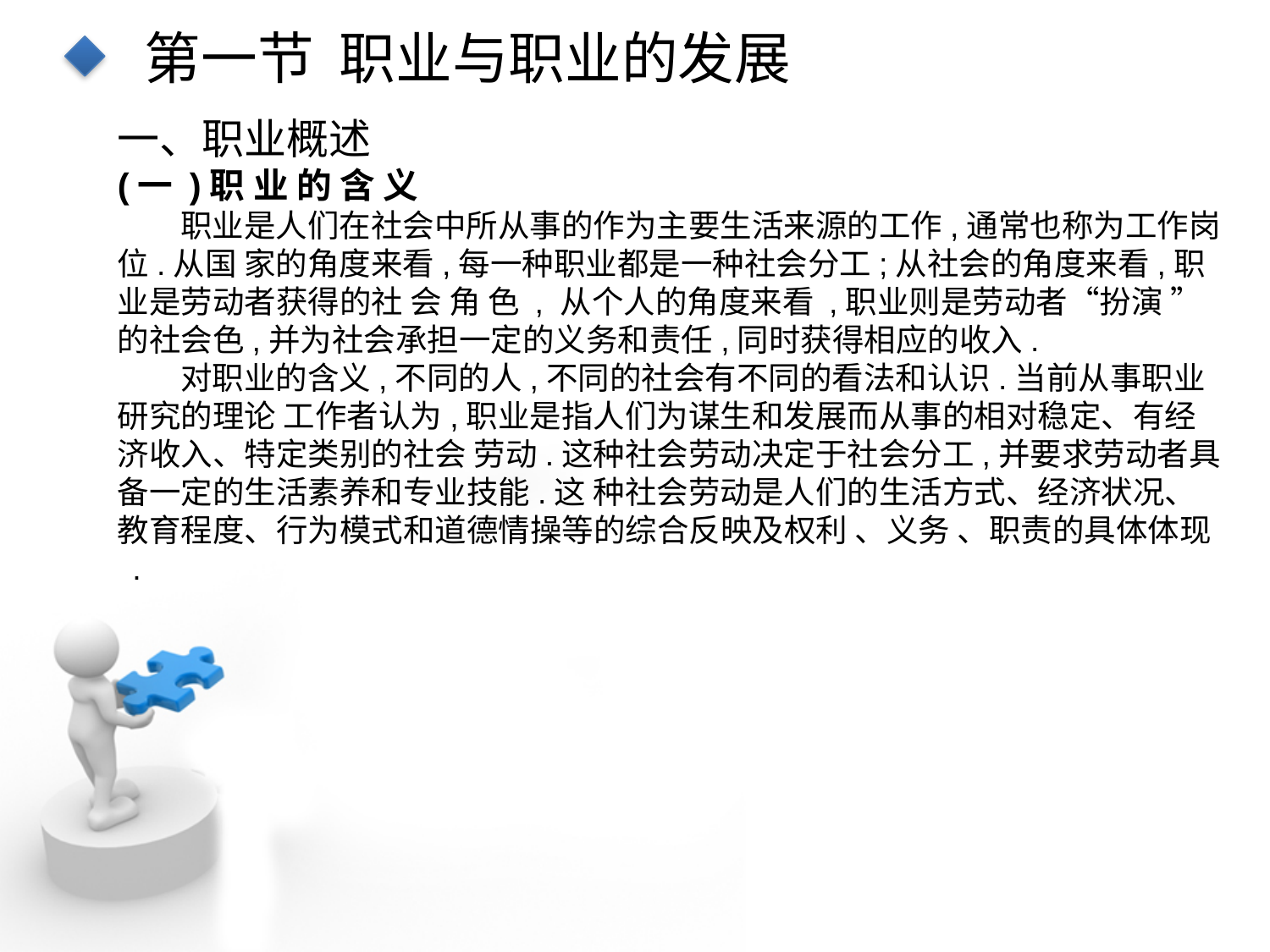

第一节  职业与职业的发展

一、职业概述
(一 )职 业 的 含 义
职业是人们在社会中所从事的作为主要生活来源的工作,通常也称为工作岗位.从国 家的角度来看,每一种职业都是一种社会分工;从社会的角度来看,职业是劳动者获得的社 会 角 色 , 从个人的角度来看 ,职业则是劳动者“扮演 ”的社会色,并为社会承担一定的义务和责任,同时获得相应的收入.
对职业的含义,不同的人,不同的社会有不同的看法和认识.当前从事职业研究的理论 工作者认为,职业是指人们为谋生和发展而从事的相对稳定、有经济收入、特定类别的社会 劳动.这种社会劳动决定于社会分工,并要求劳动者具备一定的生活素养和专业技能.这 种社会劳动是人们的生活方式、经济状况、教育程度、行为模式和道德情操等的综合反映及权利 、义务 、职责的具体体现 .
点击添加文本
点击添加文本
点击添加文本
点击添加文本